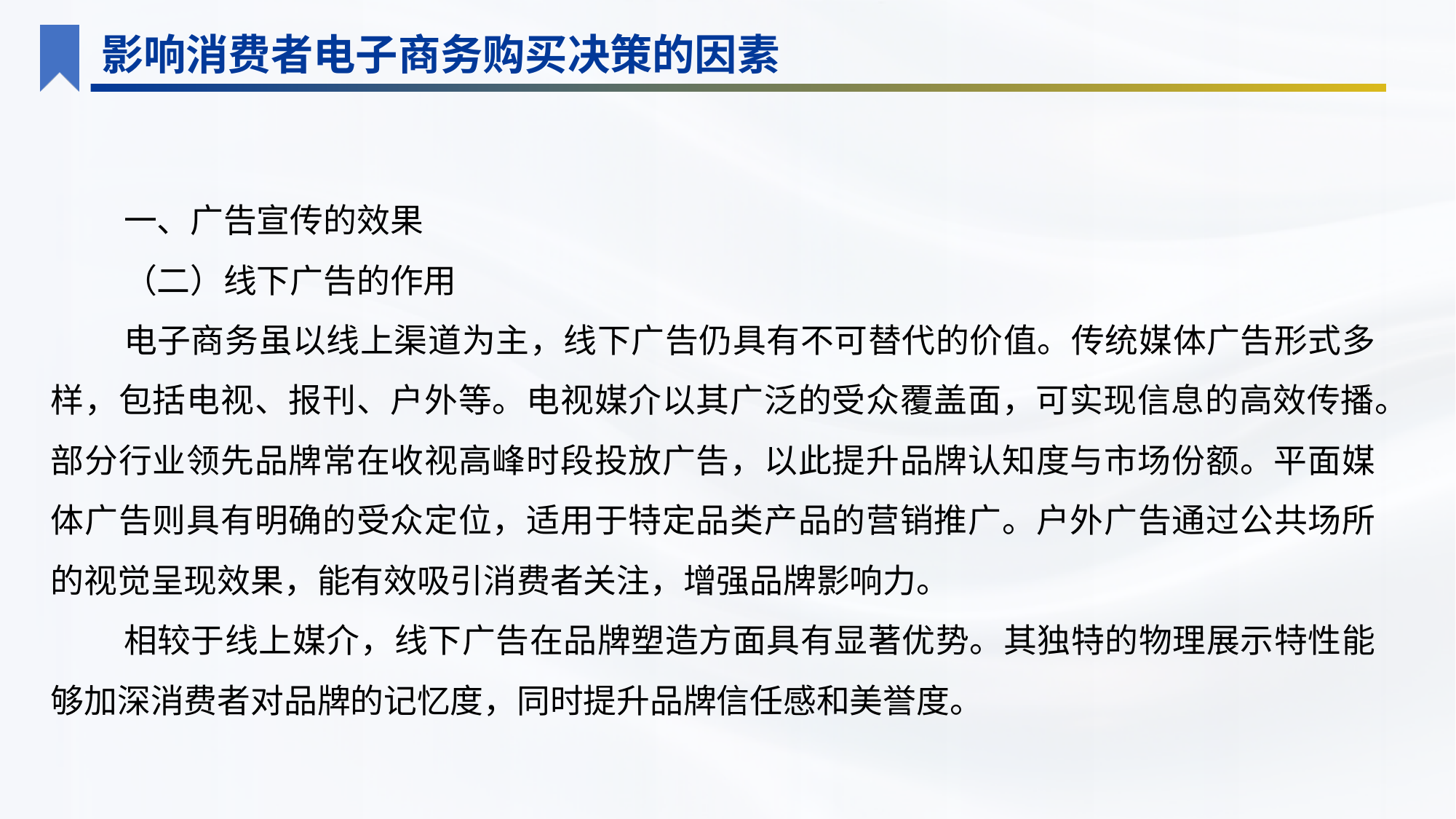

影响消费者电子商务购买决策的因素
一、广告宣传的效果
（二）线下广告的作用
电子商务虽以线上渠道为主，线下广告仍具有不可替代的价值。传统媒体广告形式多样，包括电视、报刊、户外等。电视媒介以其广泛的受众覆盖面，可实现信息的高效传播。部分行业领先品牌常在收视高峰时段投放广告，以此提升品牌认知度与市场份额。平面媒体广告则具有明确的受众定位，适用于特定品类产品的营销推广。户外广告通过公共场所的视觉呈现效果，能有效吸引消费者关注，增强品牌影响力。
相较于线上媒介，线下广告在品牌塑造方面具有显著优势。其独特的物理展示特性能够加深消费者对品牌的记忆度，同时提升品牌信任感和美誉度。